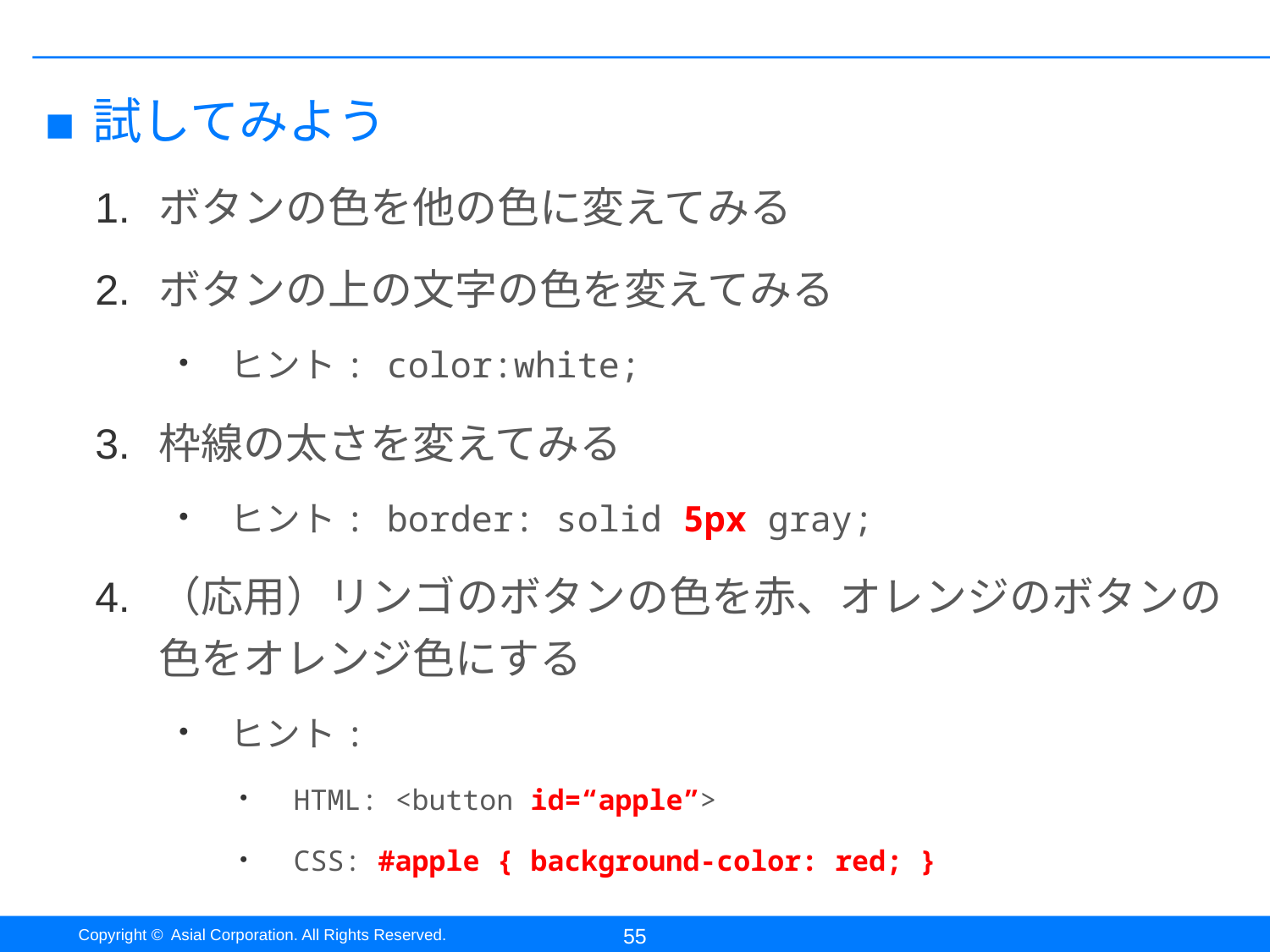

#

試してみよう
ボタンの色を他の色に変えてみる
ボタンの上の文字の色を変えてみる
ヒント: color:white;
枠線の太さを変えてみる
ヒント: border: solid 5px gray;
（応用）リンゴのボタンの色を赤、オレンジのボタンの色をオレンジ色にする
ヒント:
HTML: <button id=“apple”>
CSS: #apple { background-color: red; }

55